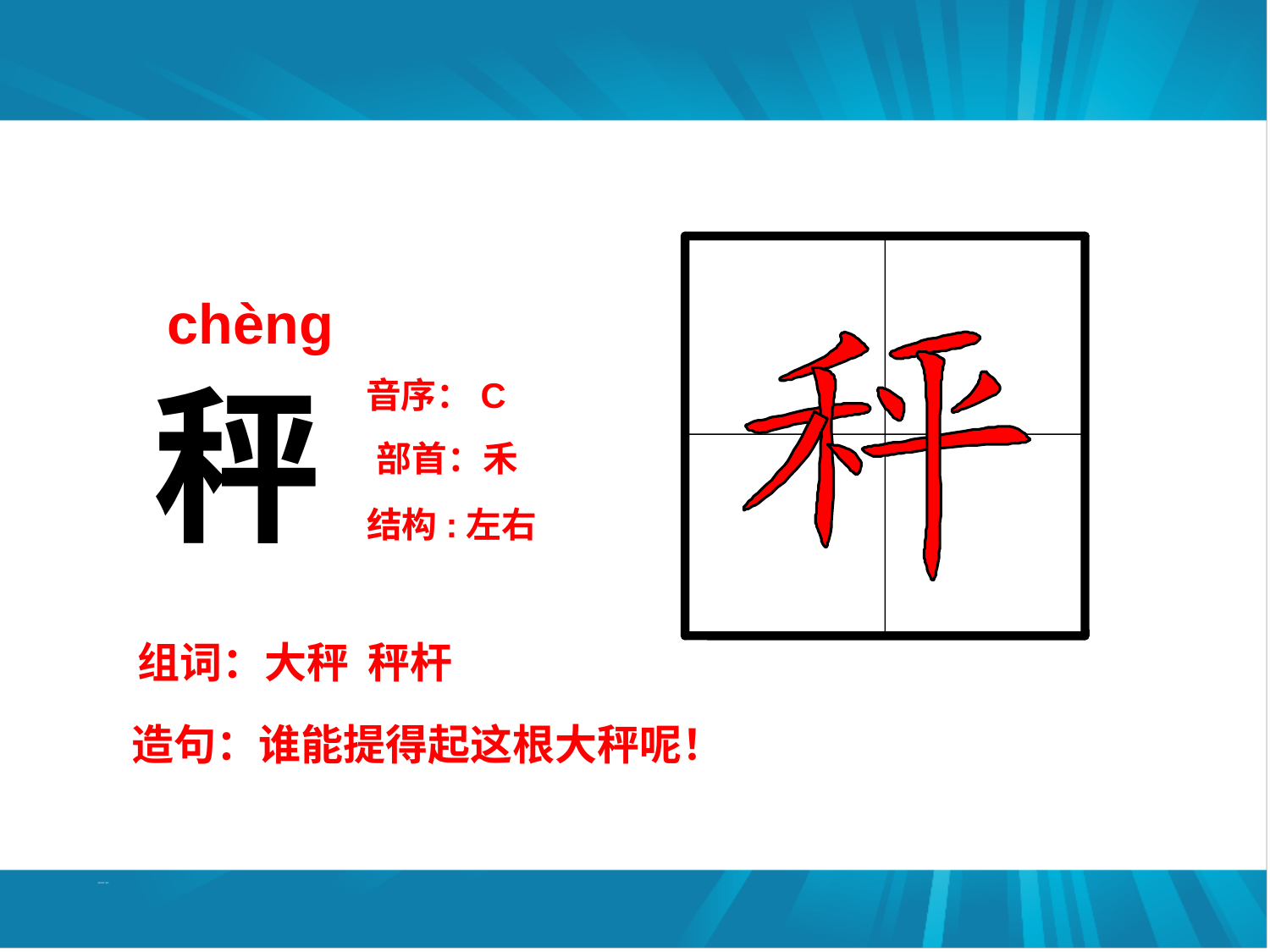

chèng

秤
音序：C

部首：禾

结构:左右
组词：大秤  秤杆
造句：谁能提得起这根大秤呢！
语文语文  语文